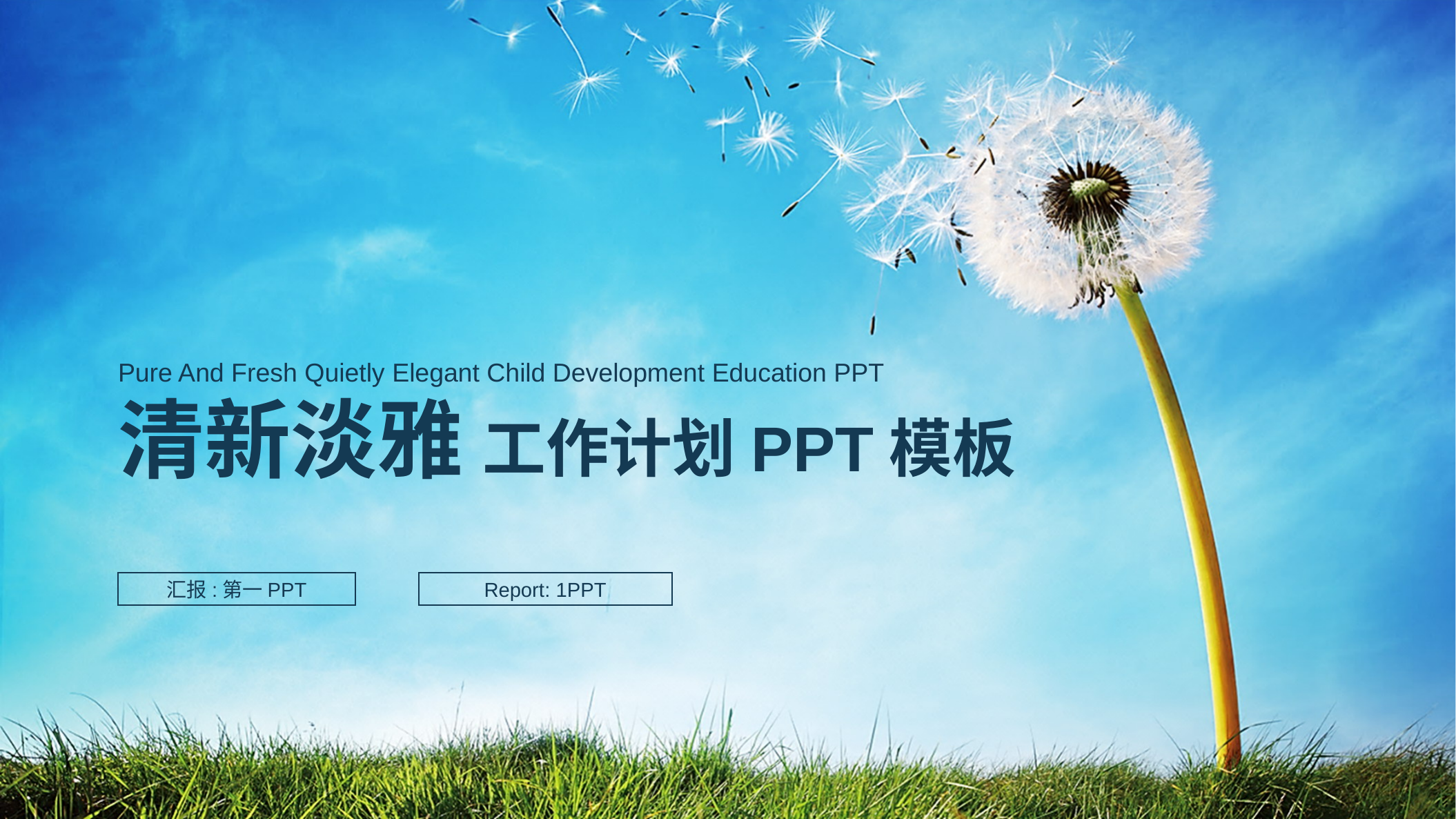

Pure And Fresh Quietly Elegant Child Development Education PPT
清新淡雅 工作计划PPT模板
汇报:第一PPT
Report: 1PPT